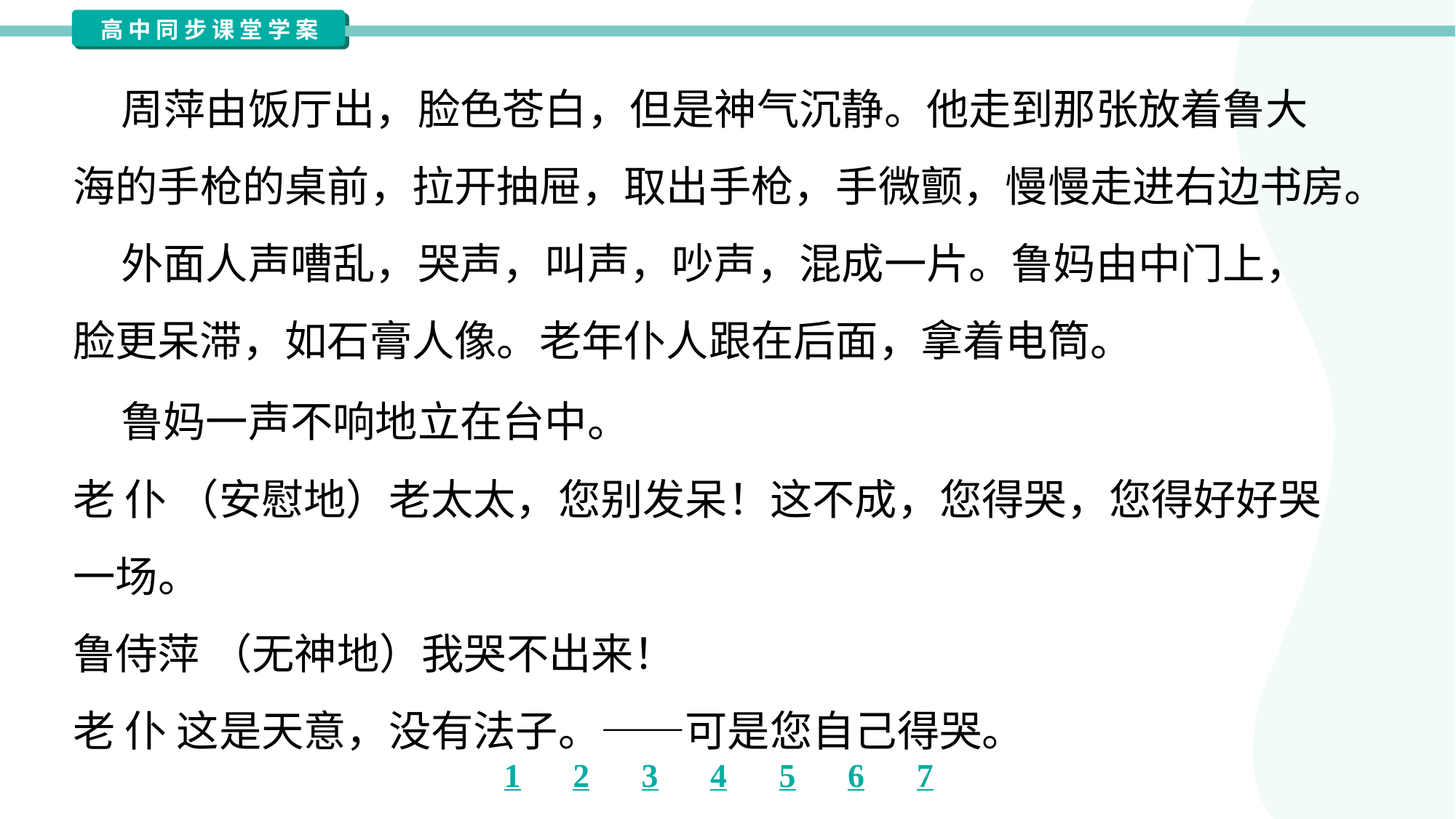

周萍由饭厅出，脸色苍白，但是神气沉静。他走到那张放着鲁大
海的手枪的桌前，拉开抽屉，取出手枪，手微颤，慢慢走进右边书房。
    外面人声嘈乱，哭声，叫声，吵声，混成一片。鲁妈由中门上，
脸更呆滞，如石膏人像。老年仆人跟在后面，拿着电筒。
    鲁妈一声不响地立在台中。
老 仆 （安慰地）老太太，您别发呆！这不成，您得哭，您得好好哭
一场。
鲁侍萍 （无神地）我哭不出来！
老 仆 这是天意，没有法子。——可是您自己得哭。